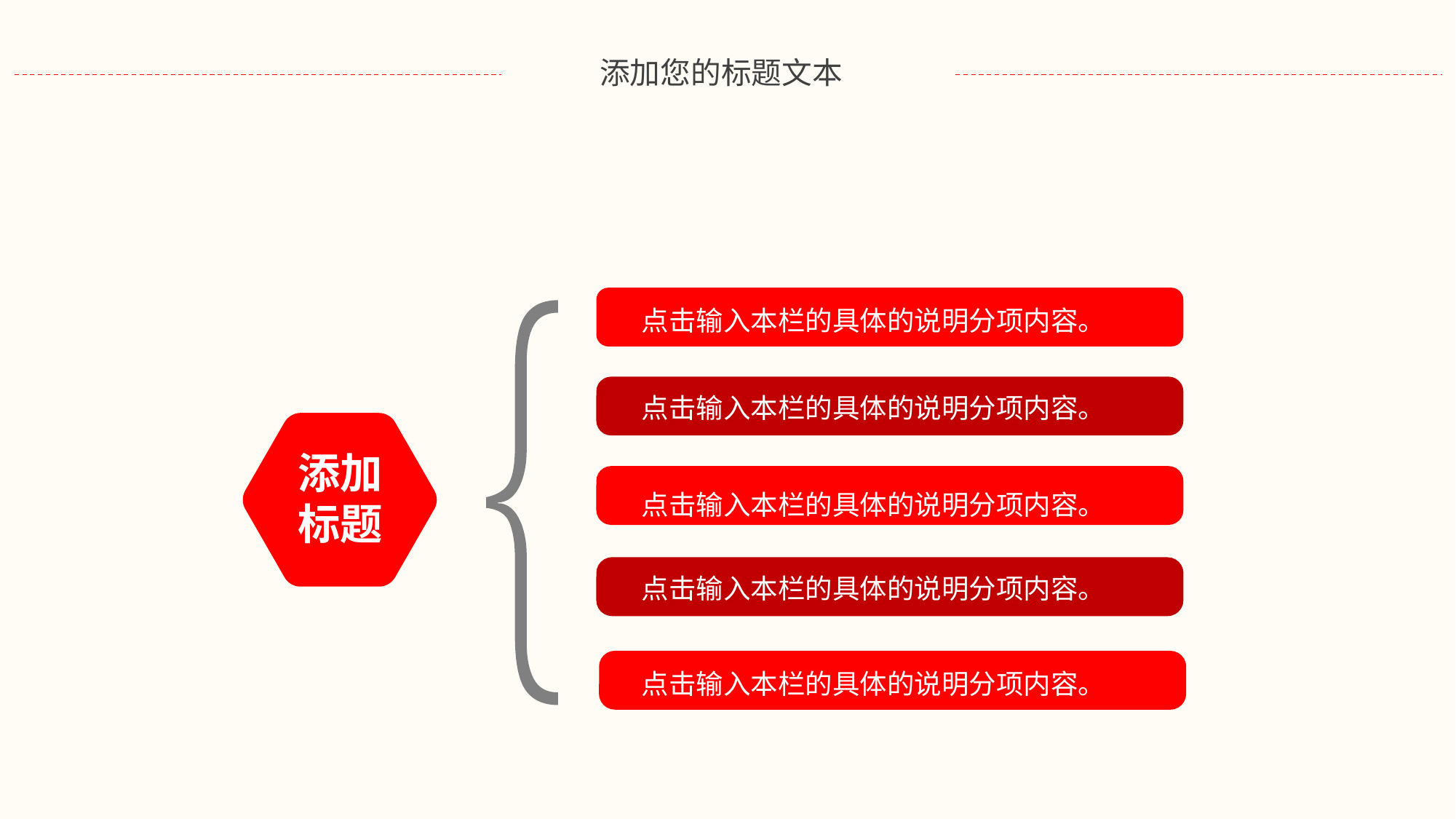

添加您的标题文本

点击输入本栏的具体的说明分项内容。

点击输入本栏的具体的说明分项内容。

添加标题

点击输入本栏的具体的说明分项内容。

点击输入本栏的具体的说明分项内容。

点击输入本栏的具体的说明分项内容。